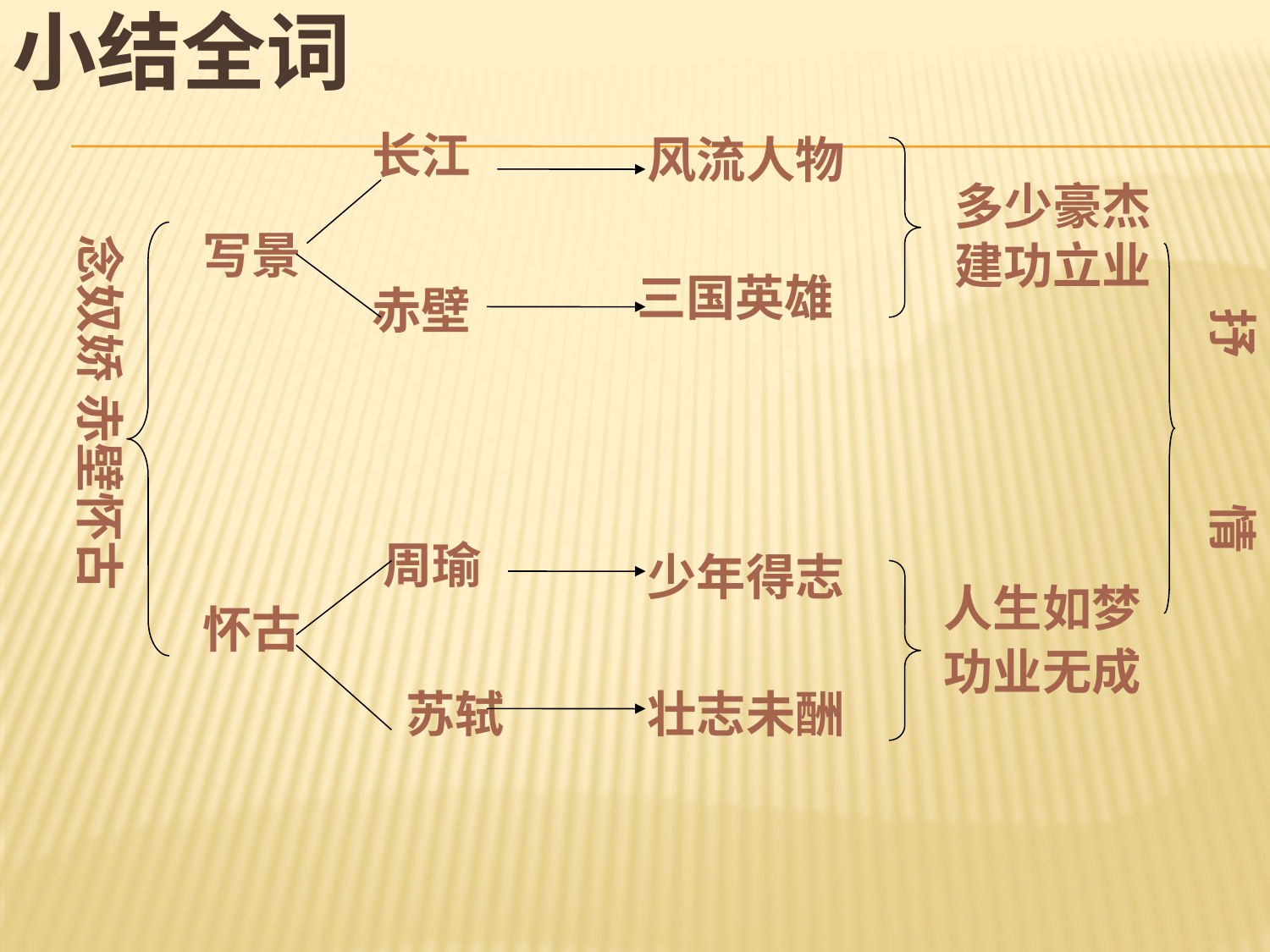

小结全词

长江

风流人物

写景

多少豪杰
建功立业

三国英雄

赤壁
念奴娇 赤壁怀古

抒             情

周瑜
少年得志

人生如梦
怀古
功业无成

 苏轼
壮志未酬